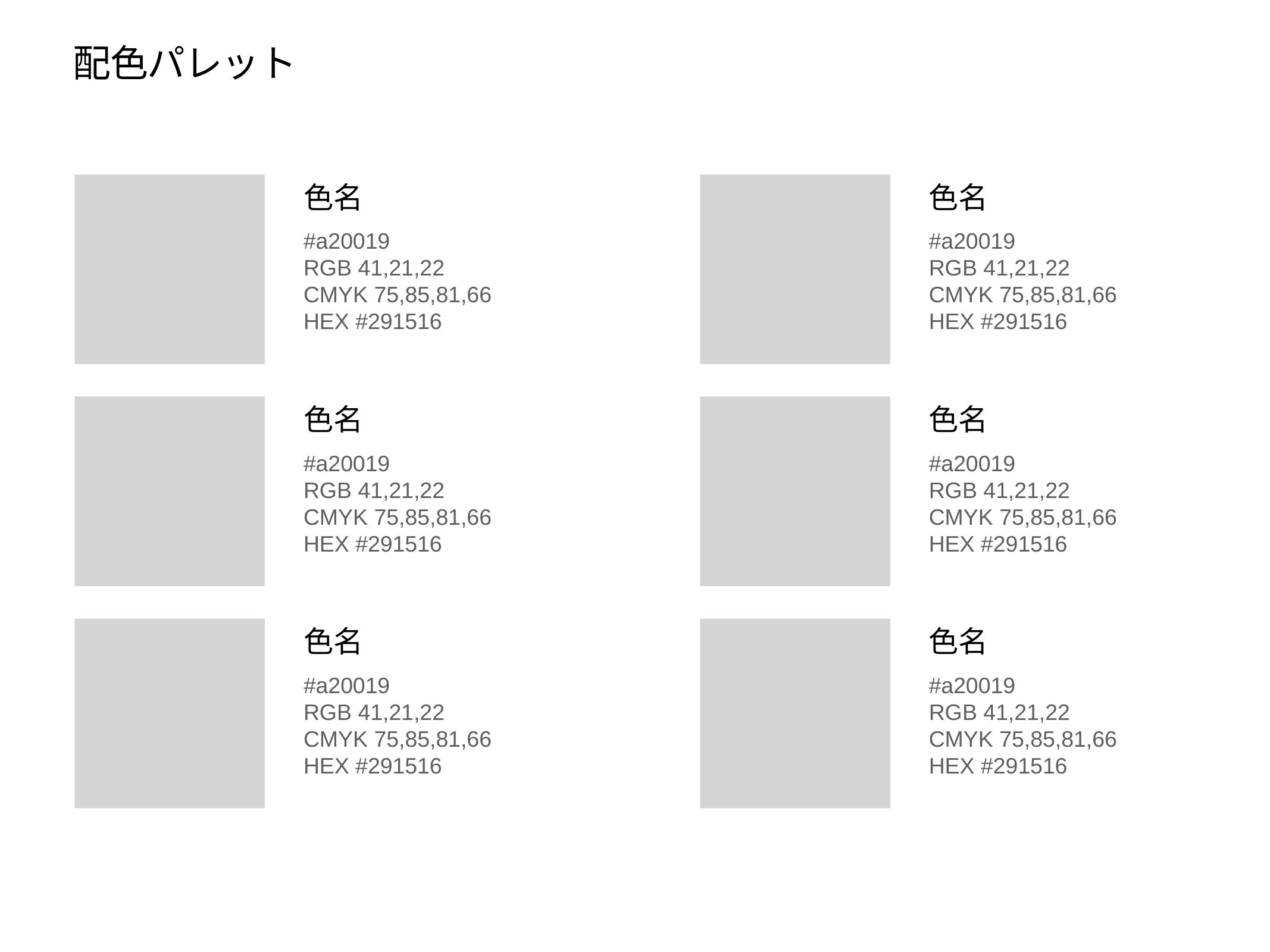

# 配色パレット
色名
色名

#a20019
RGB 41,21,22
CMYK 75,85,81,66
HEX #291516
#a20019
RGB 41,21,22
CMYK 75,85,81,66
HEX #291516
色名
色名

#a20019
RGB 41,21,22
CMYK 75,85,81,66
HEX #291516
#a20019
RGB 41,21,22
CMYK 75,85,81,66
HEX #291516
色名
色名

#a20019
RGB 41,21,22
CMYK 75,85,81,66
HEX #291516
#a20019
RGB 41,21,22
CMYK 75,85,81,66
HEX #291516
40